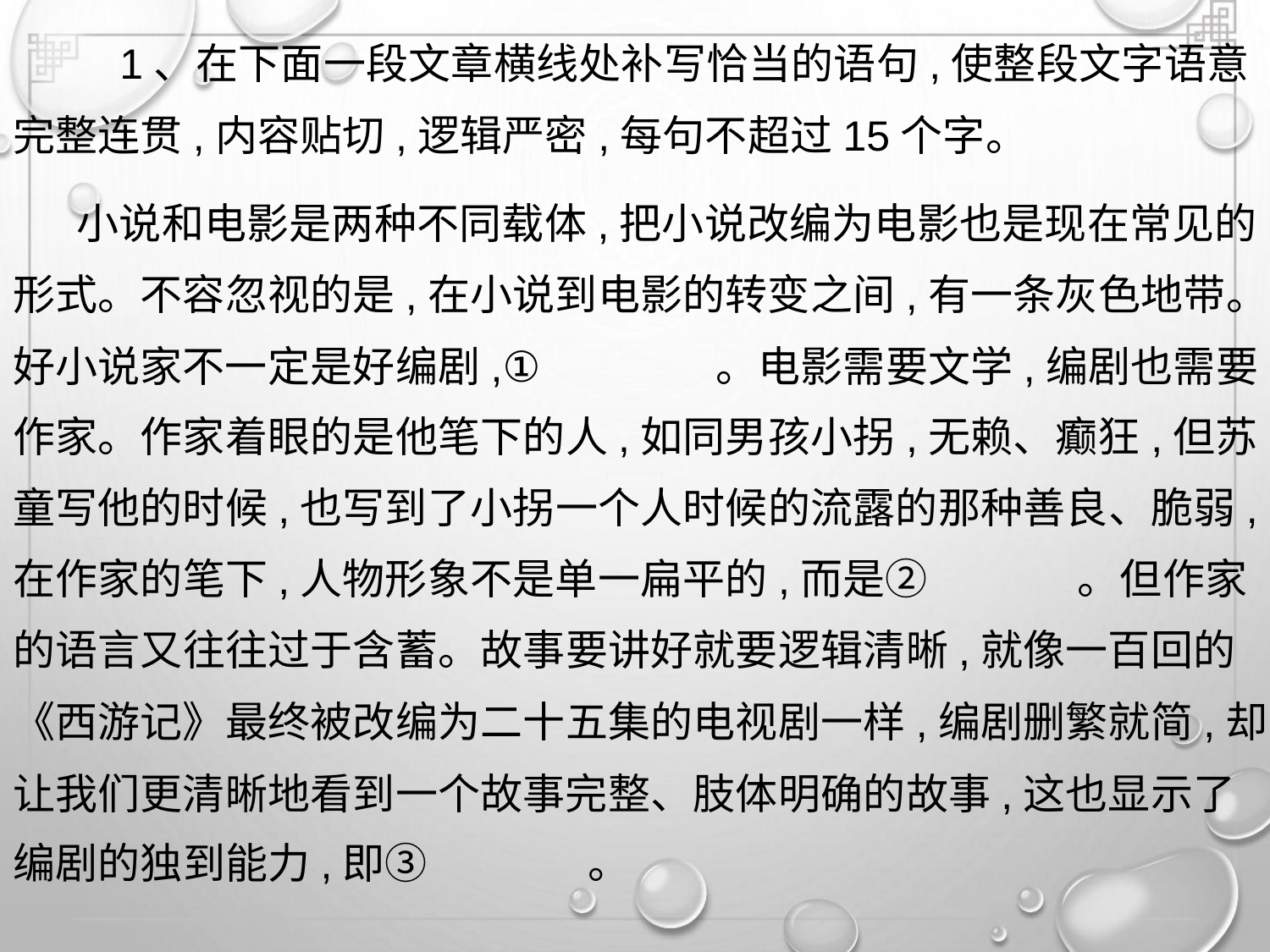

1、在下面一段文章横线处补写恰当的语句,使整段文字语意
完整连贯,内容贴切,逻辑严密,每句不超过15个字。
小说和电影是两种不同载体,把小说改编为电影也是现在常见的
形式。不容忽视的是,在小说到电影的转变之间,有一条灰色地带。
好小说家不一定是好编剧,①
。电影需要文学,编剧也需要
作家。作家着眼的是他笔下的人,如同男孩小拐,无赖、癫狂,但苏
童写他的时候,也写到了小拐一个人时候的流露的那种善良、脆弱,
在作家的笔下,人物形象不是单一扁平的,而是②
。但作家
的语言又往往过于含蓄。故事要讲好就要逻辑清晰,就像一百回的
《西游记》最终被改编为二十五集的电视剧一样,编剧删繁就简,却
让我们更清晰地看到一个故事完整、肢体明确的故事,这也显示了
编剧的独到能力,即③
。